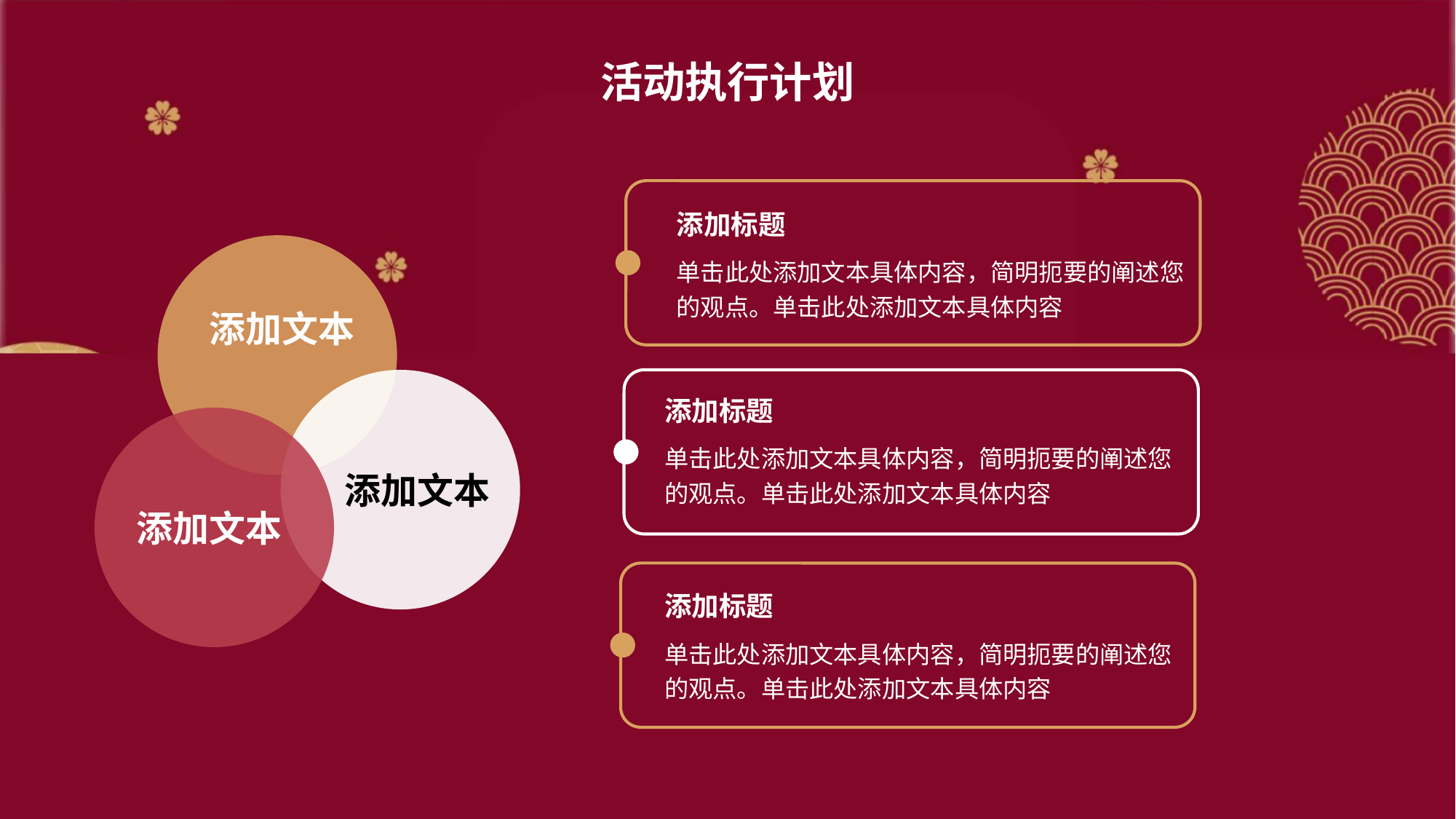

活动执行计划

添加标题

单击此处添加文本具体内容，简明扼要的阐述您的观点。单击此处添加文本具体内容

添加文本

添加标题
单击此处添加文本具体内容，简明扼要的阐述您的观点。单击此处添加文本具体内容

添加文本
添加文本

添加标题
单击此处添加文本具体内容，简明扼要的阐述您的观点。单击此处添加文本具体内容